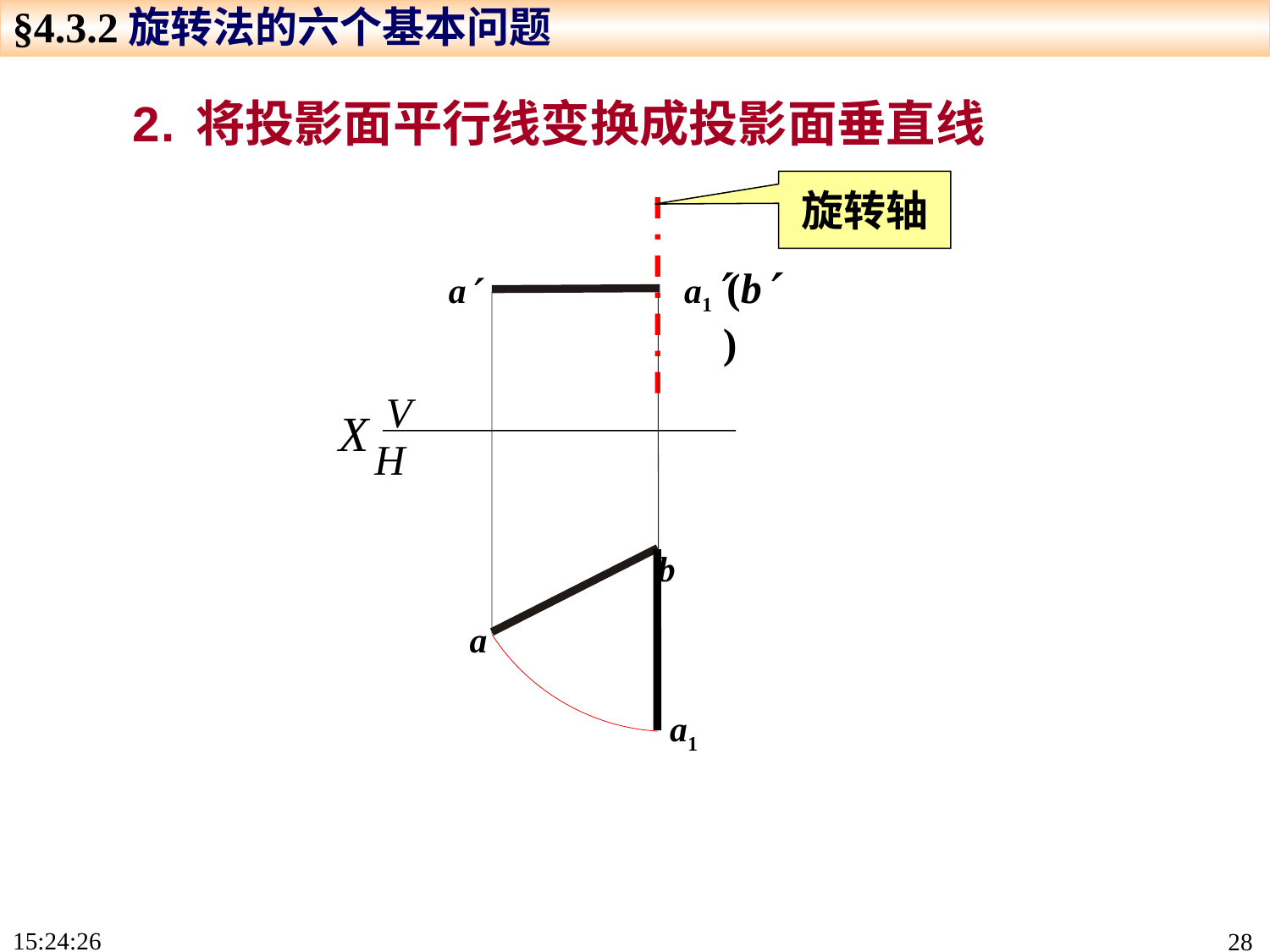

§4.3.2旋转法的六个基本问题
将投影面平行线变换成投影面垂直线
旋转轴

a1′(b′ )
a′
b′

V
H

X

b

a
a1
15:24:26
28